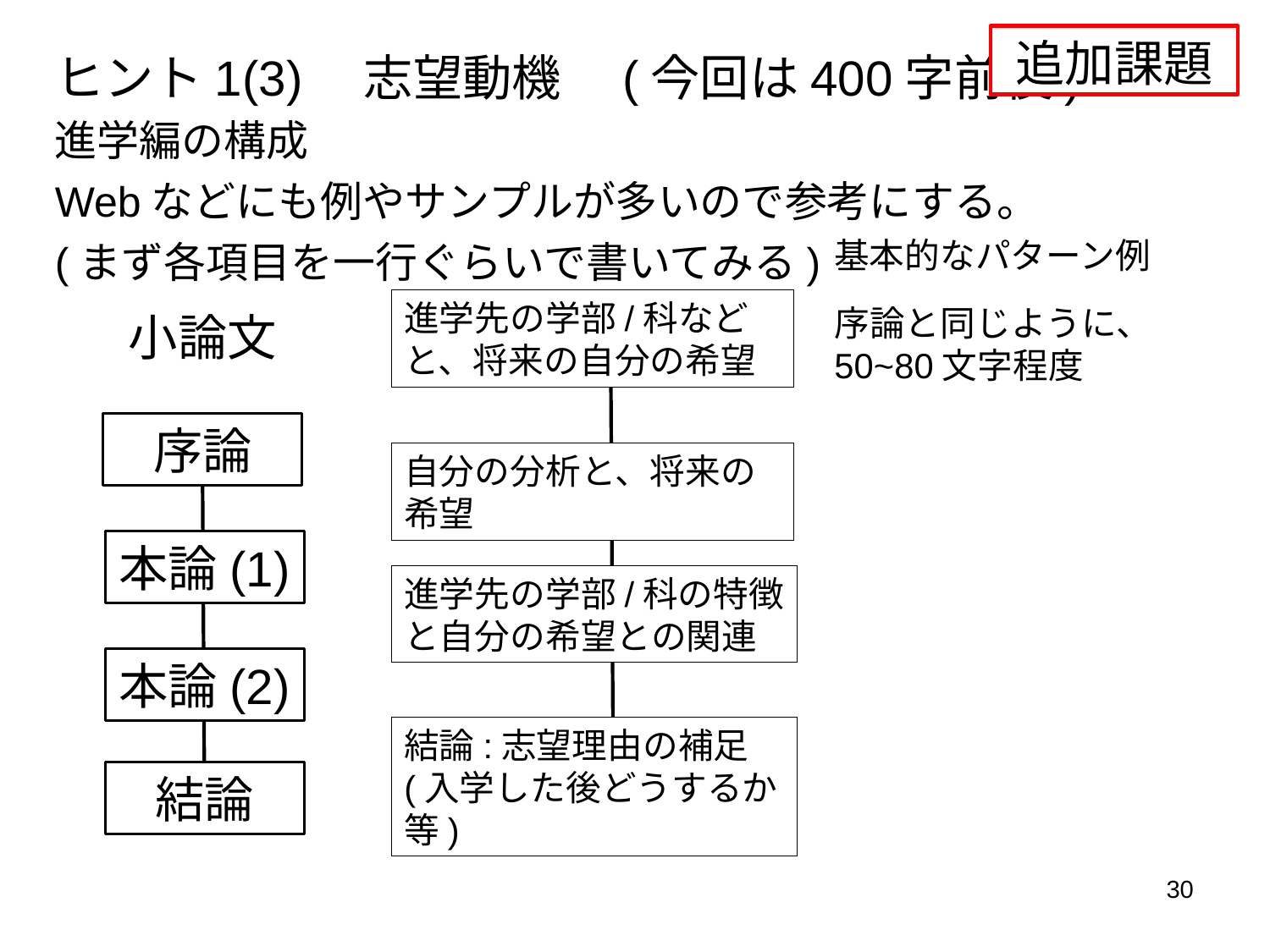

追加課題
# ヒント1(3)　志望動機　(今回は400字前後)
進学編の構成
Webなどにも例やサンプルが多いので参考にする。
(まず各項目を一行ぐらいで書いてみる)

基本的なパターン例
進学先の学部/科などと、将来の自分の希望
序論と同じように、50~80文字程度
小論文
序論
自分の分析と、将来の希望
本論(1)
進学先の学部/科の特徴と自分の希望との関連
本論(2)
結論:志望理由の補足(入学した後どうするか等)
結論
30